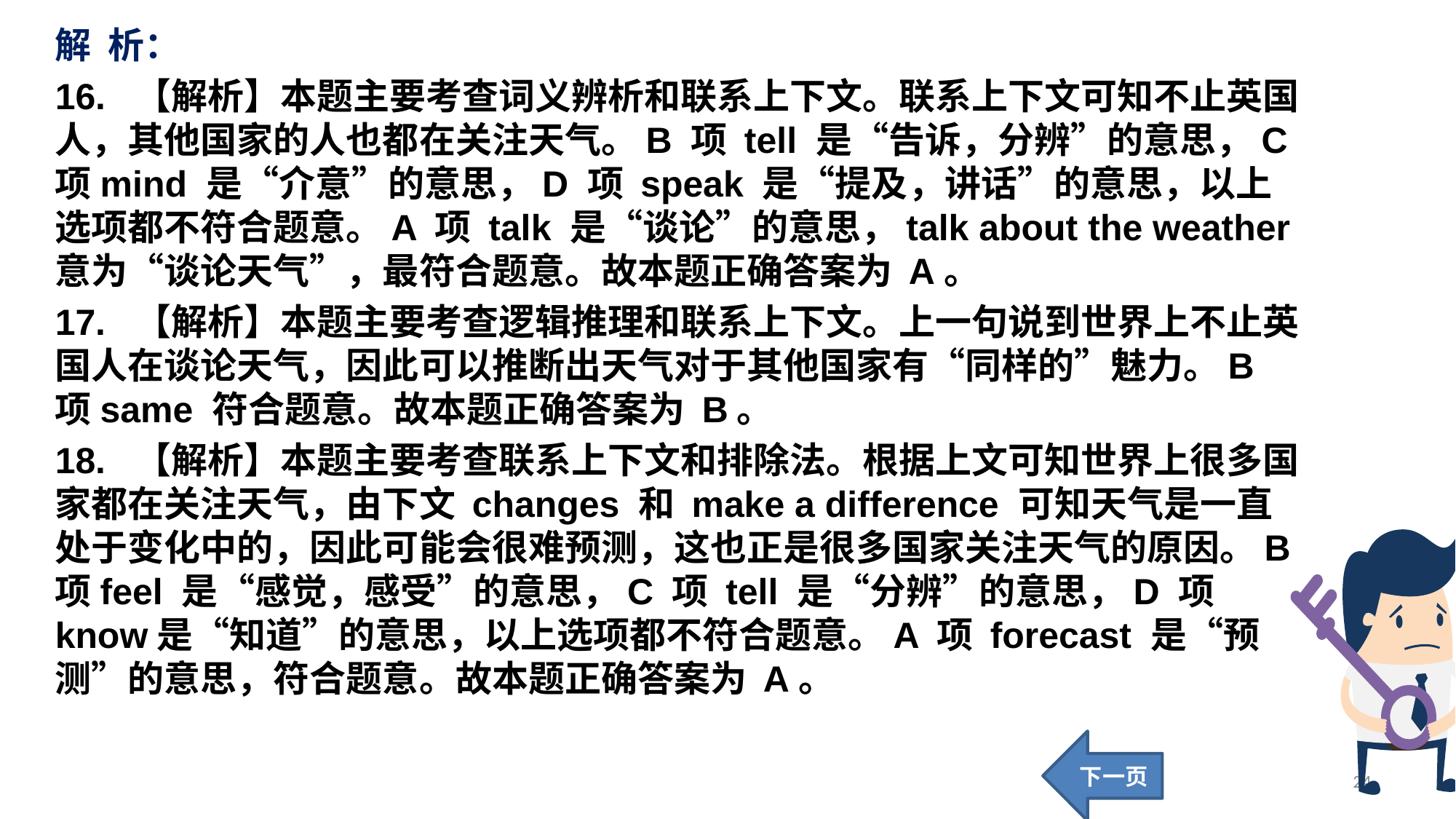

解  析：
16.  【解析】本题主要考查词义辨析和联系上下文。联系上下文可知不止英国人，其他国家的人也都在关注天气。B 项 tell 是“告诉，分辨”的意思，C 项mind 是“介意”的意思，D 项 speak 是“提及，讲话”的意思，以上选项都不符合题意。A 项 talk 是“谈论”的意思，talk about the weather 意为“谈论天气”，最符合题意。故本题正确答案为 A。
17.  【解析】本题主要考查逻辑推理和联系上下文。上一句说到世界上不止英国人在谈论天气，因此可以推断出天气对于其他国家有“同样的”魅力。B 项same 符合题意。故本题正确答案为 B。
18.  【解析】本题主要考查联系上下文和排除法。根据上文可知世界上很多国家都在关注天气，由下文 changes 和 make a difference 可知天气是一直处于变化中的，因此可能会很难预测，这也正是很多国家关注天气的原因。B 项feel 是“感觉，感受”的意思，C 项 tell 是“分辨”的意思，D 项 know是“知道”的意思，以上选项都不符合题意。A 项 forecast 是“预测”的意思，符合题意。故本题正确答案为 A。

下一页
24